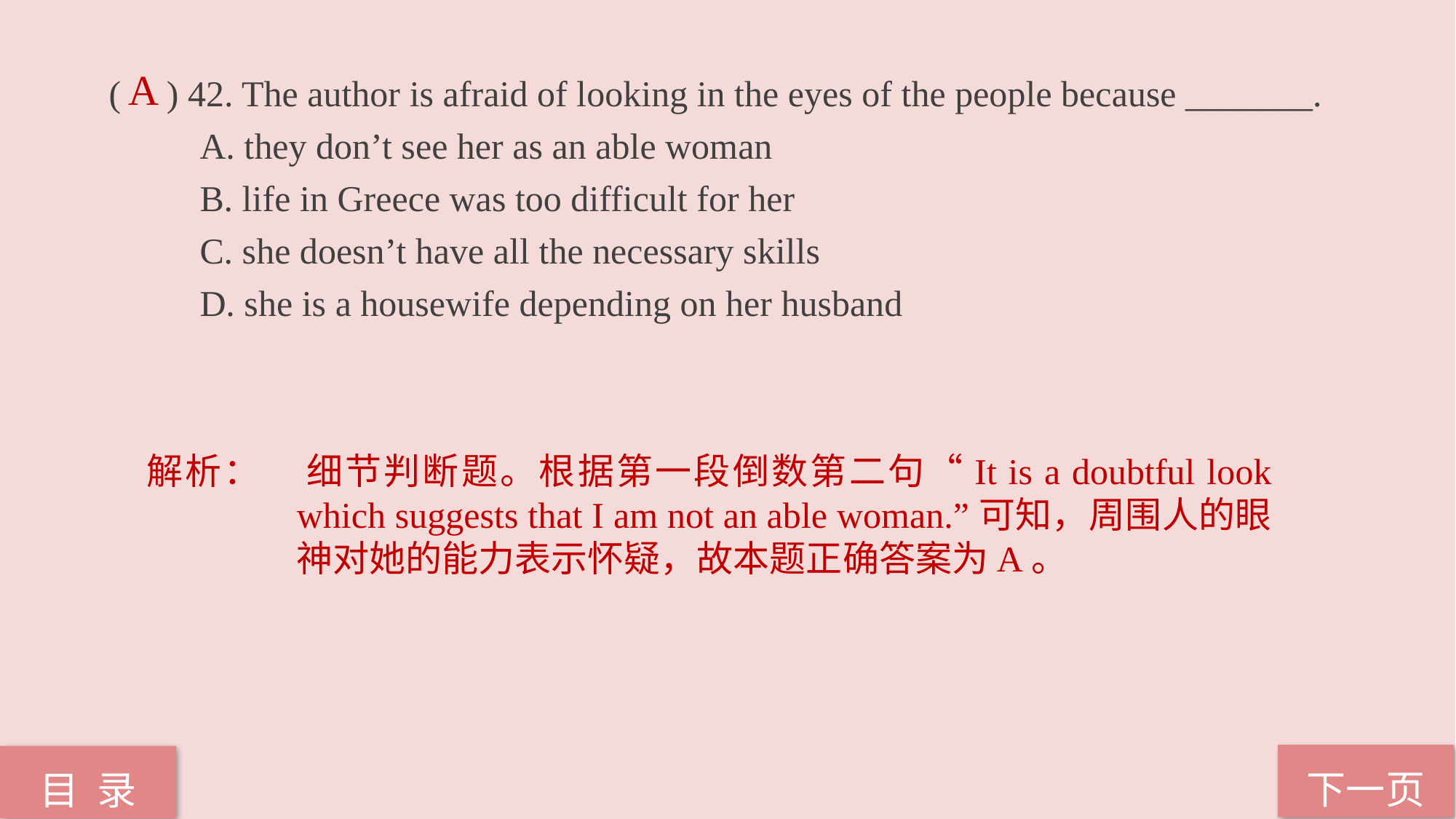

(     ) 42. The author is afraid of looking in the eyes of the people because _______.
          A. they don’t see her as an able woman
          B. life in Greece was too difficult for her
          C. she doesn’t have all the necessary skills
          D. she is a housewife depending on her husband
A
解析：	细节判断题。根据第一段倒数第二句“It is a doubtful look which suggests that I am not an able woman.”可知，周围人的眼神对她的能力表示怀疑，故本题正确答案为A。